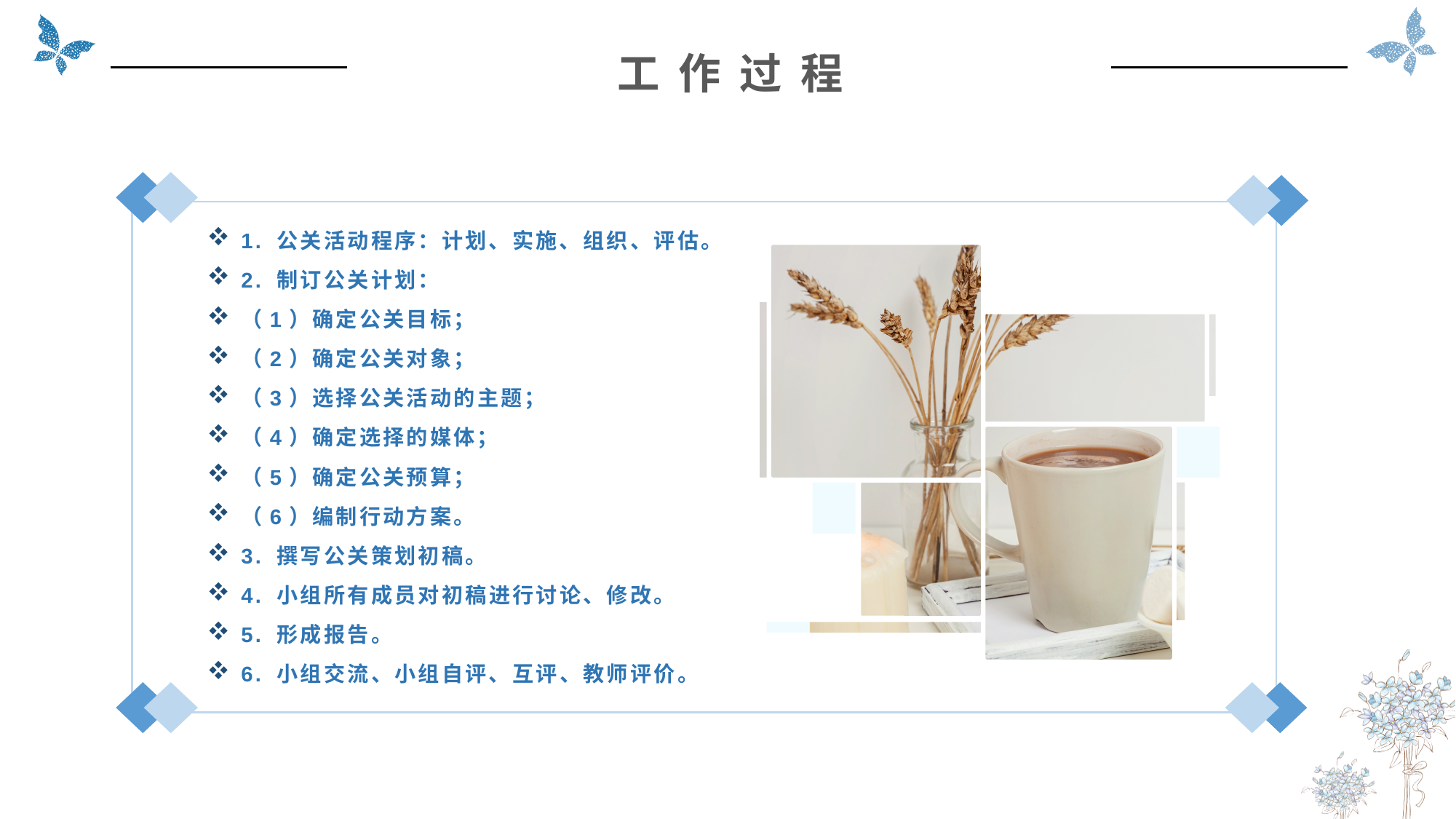

工 作 过 程

1. 公关活动程序：计划、实施、组织、评估。
2. 制订公关计划：
（1）确定公关目标；
（2）确定公关对象；
（3）选择公关活动的主题；
（4）确定选择的媒体；
（5）确定公关预算；
（6）编制行动方案。
3. 撰写公关策划初稿。
4. 小组所有成员对初稿进行讨论、修改。
5. 形成报告。
6. 小组交流、小组自评、互评、教师评价。